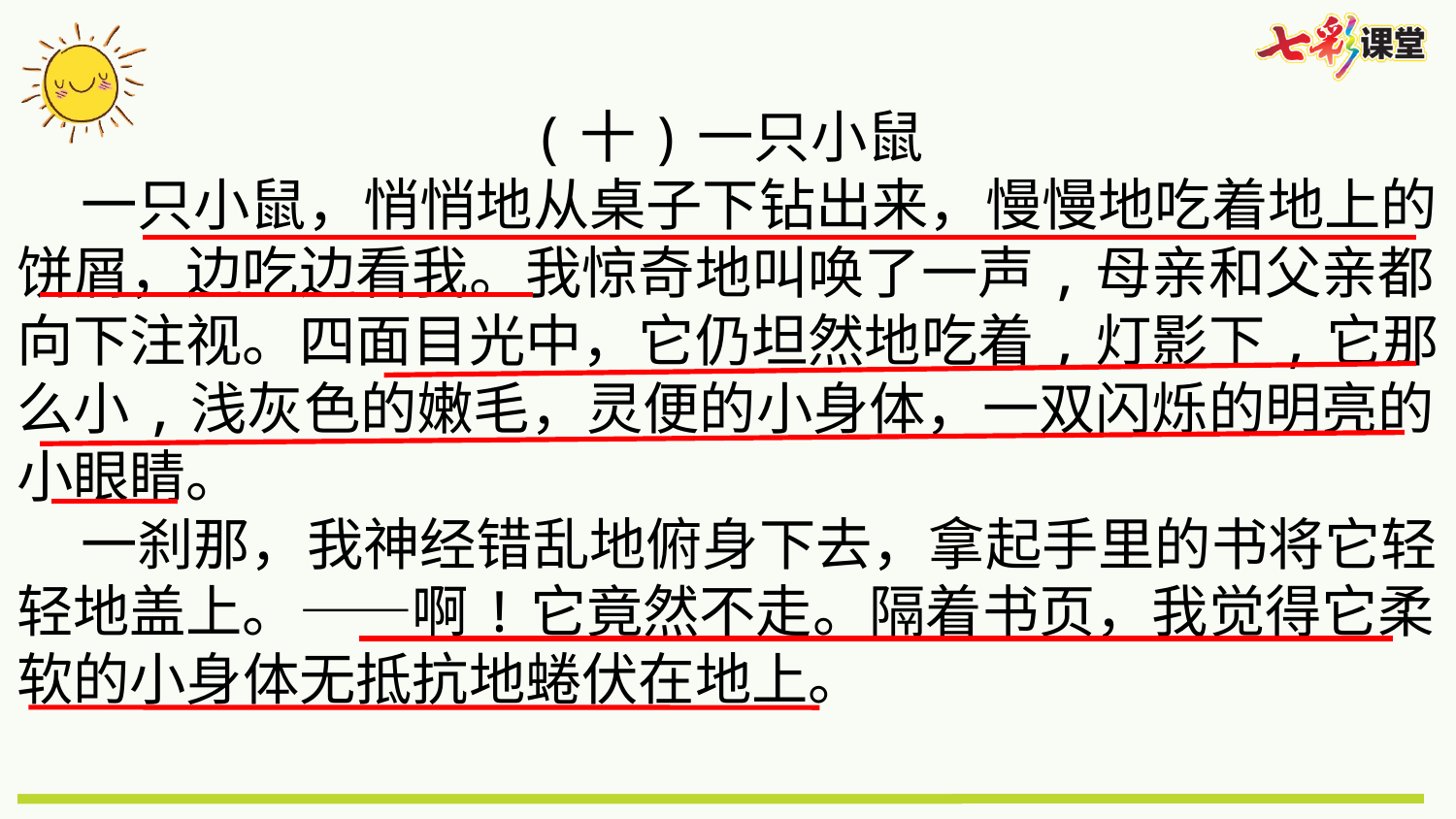

(十)一只小鼠
    一只小鼠，悄悄地从桌子下钻出来，慢慢地吃着地上的饼屑，边吃边看我。我惊奇地叫唤了一声,母亲和父亲都向下注视。四面目光中，它仍坦然地吃着,灯影下,它那么小,浅灰色的嫩毛，灵便的小身体，一双闪烁的明亮的小眼睛。
    一刹那，我神经错乱地俯身下去，拿起手里的书将它轻轻地盖上。——啊!它竟然不走。隔着书页，我觉得它柔软的小身体无抵抗地蜷伏在地上。